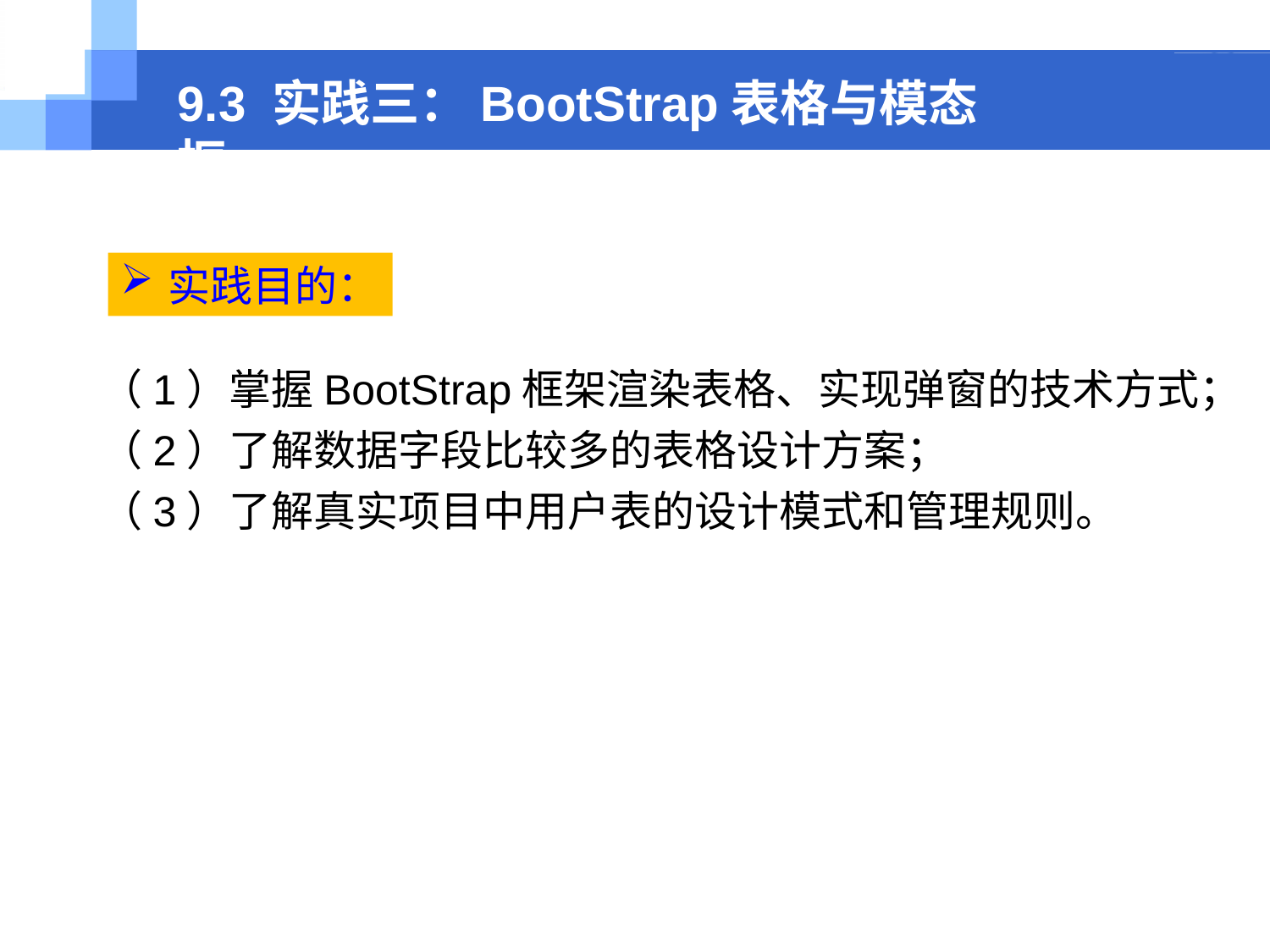

9.3 实践三：BootStrap表格与模态框
实践目的：
（1）掌握BootStrap框架渲染表格、实现弹窗的技术方式；
（2）了解数据字段比较多的表格设计方案；
（3）了解真实项目中用户表的设计模式和管理规则。